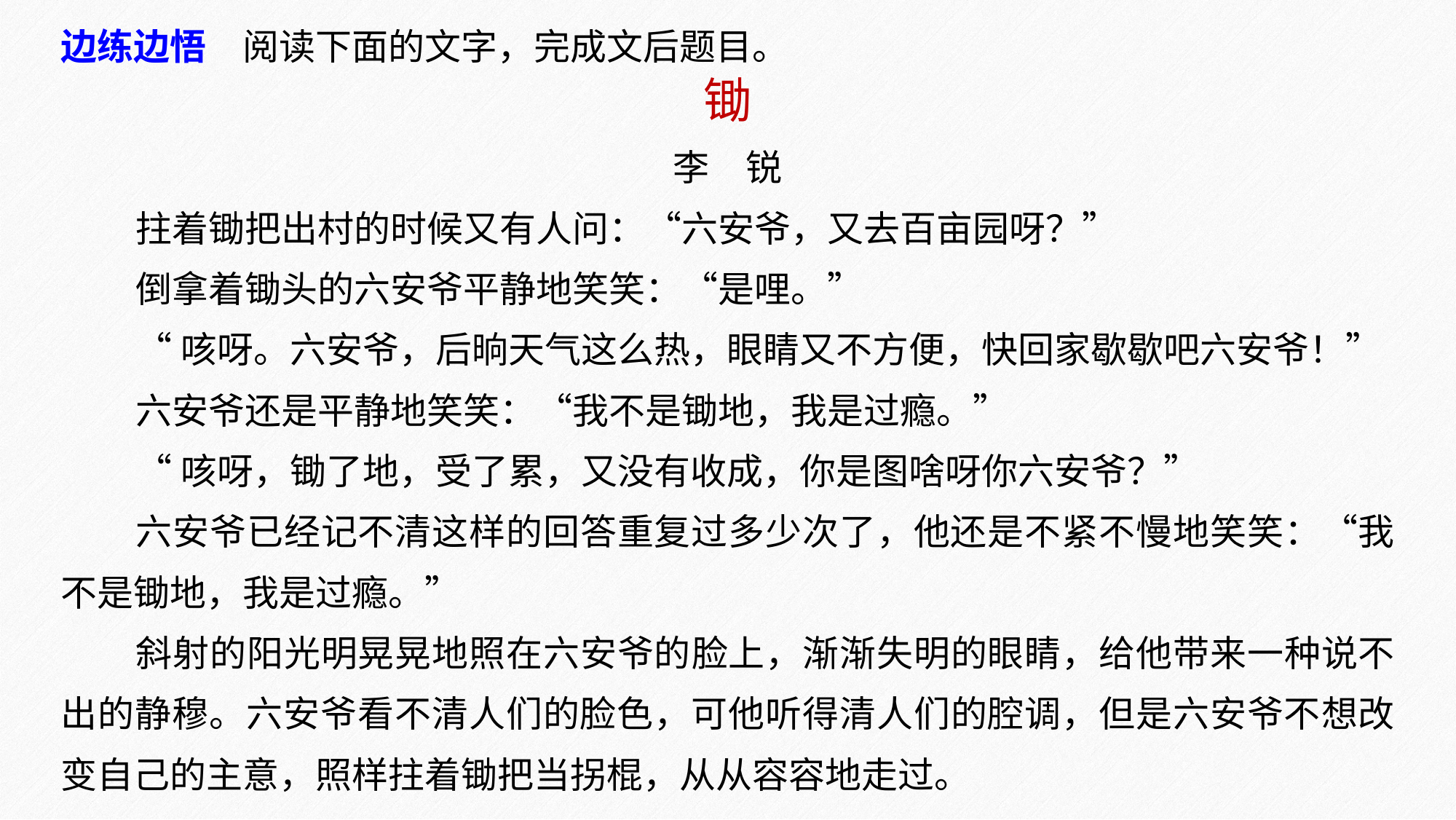

边练边悟　阅读下面的文字，完成文后题目。
锄
李　锐
拄着锄把出村的时候又有人问：“六安爷，又去百亩园呀？”
倒拿着锄头的六安爷平静地笑笑：“是哩。”
“咳呀。六安爷，后晌天气这么热，眼睛又不方便，快回家歇歇吧六安爷！”
六安爷还是平静地笑笑：“我不是锄地，我是过瘾。”
“咳呀，锄了地，受了累，又没有收成，你是图啥呀你六安爷？”
六安爷已经记不清这样的回答重复过多少次了，他还是不紧不慢地笑笑：“我不是锄地，我是过瘾。”
斜射的阳光明晃晃地照在六安爷的脸上，渐渐失明的眼睛，给他带来一种说不出的静穆。六安爷看不清人们的脸色，可他听得清人们的腔调，但是六安爷不想改变自己的主意，照样拄着锄把当拐棍，从从容容地走过。